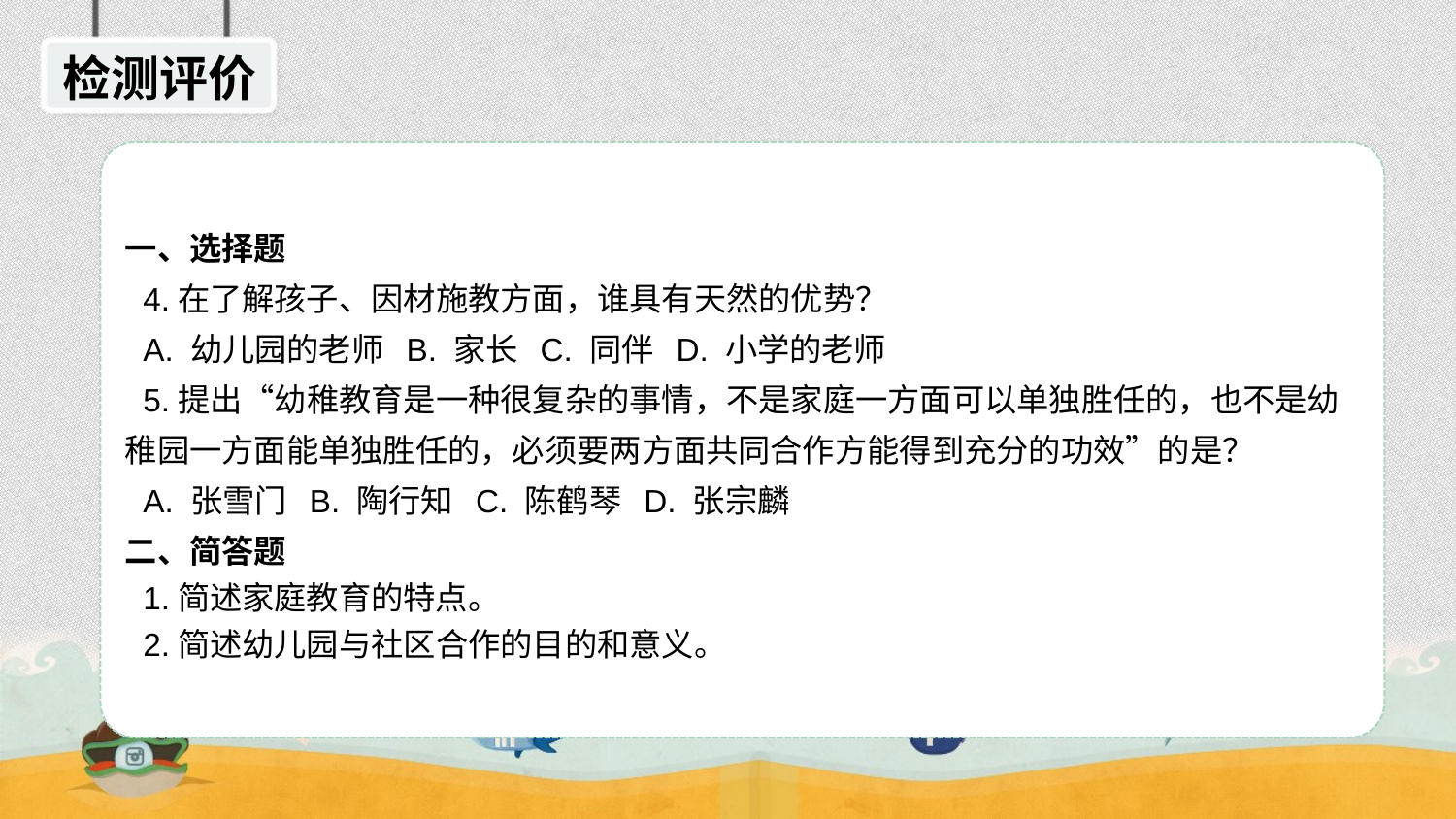

检测评价

一、选择题
  4.在了解孩子、因材施教方面，谁具有天然的优势？
  A. 幼儿园的老师  B. 家长  C. 同伴  D. 小学的老师
  5.提出“幼稚教育是一种很复杂的事情，不是家庭一方面可以单独胜任的，也不是幼稚园一方面能单独胜任的，必须要两方面共同合作方能得到充分的功效”的是？
  A. 张雪门  B. 陶行知  C. 陈鹤琴  D. 张宗麟
二、简答题
  1.简述家庭教育的特点。
  2.简述幼儿园与社区合作的目的和意义。